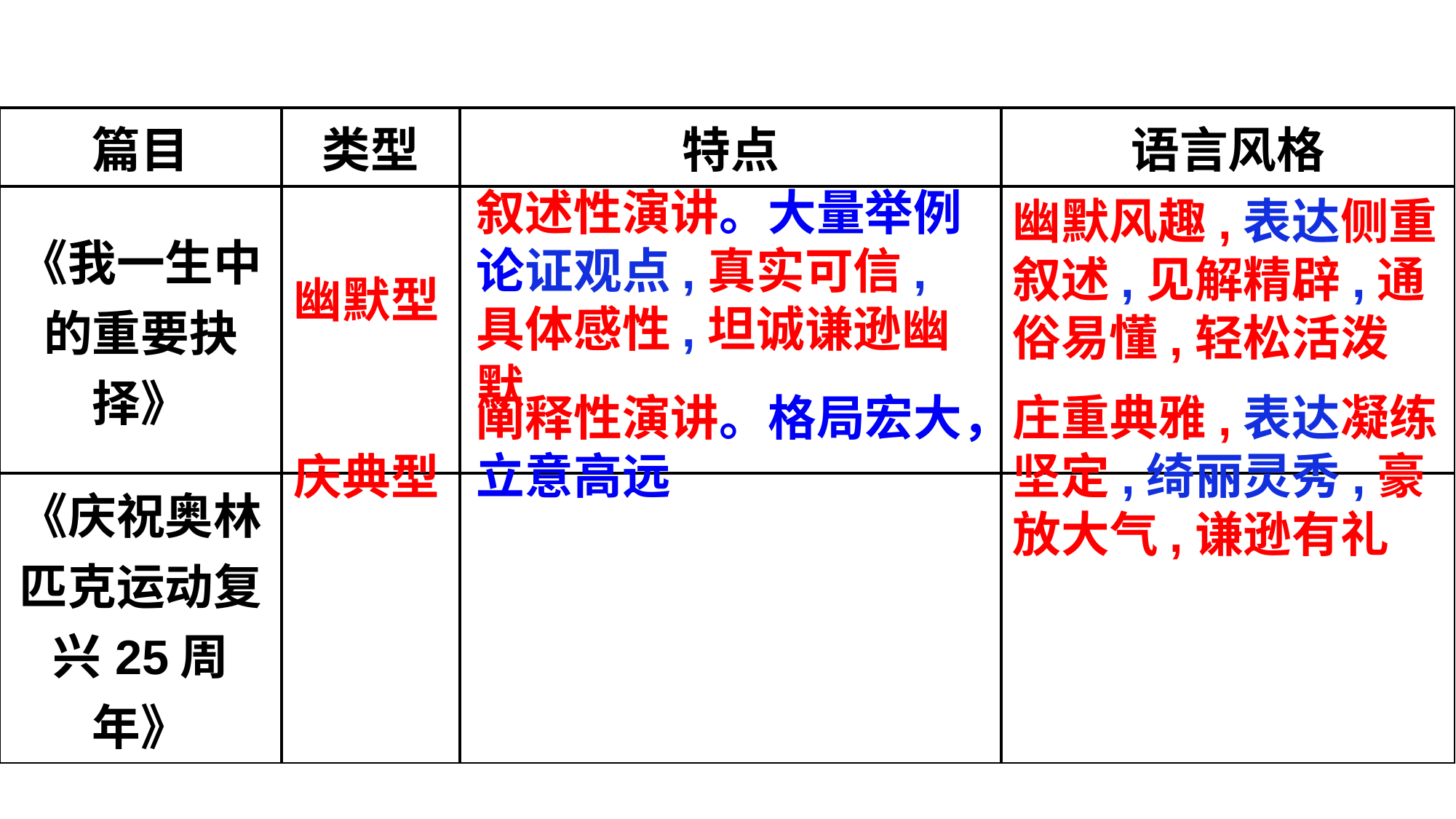

| 篇目 | 类型 | 特点 | 语言风格 |
| --- | --- | --- | --- |
| 《我一生中的重要抉择》 |  |  |  |
| 《庆祝奥林匹克运动复兴25周年》 |  |  |  |
叙述性演讲。大量举例论证观点,真实可信,具体感性,坦诚谦逊幽默
幽默风趣,表达侧重叙述,见解精辟,通俗易懂,轻松活泼
幽默型
阐释性演讲。格局宏大，立意高远
庄重典雅,表达凝练坚定,绮丽灵秀,豪放大气,谦逊有礼
庆典型